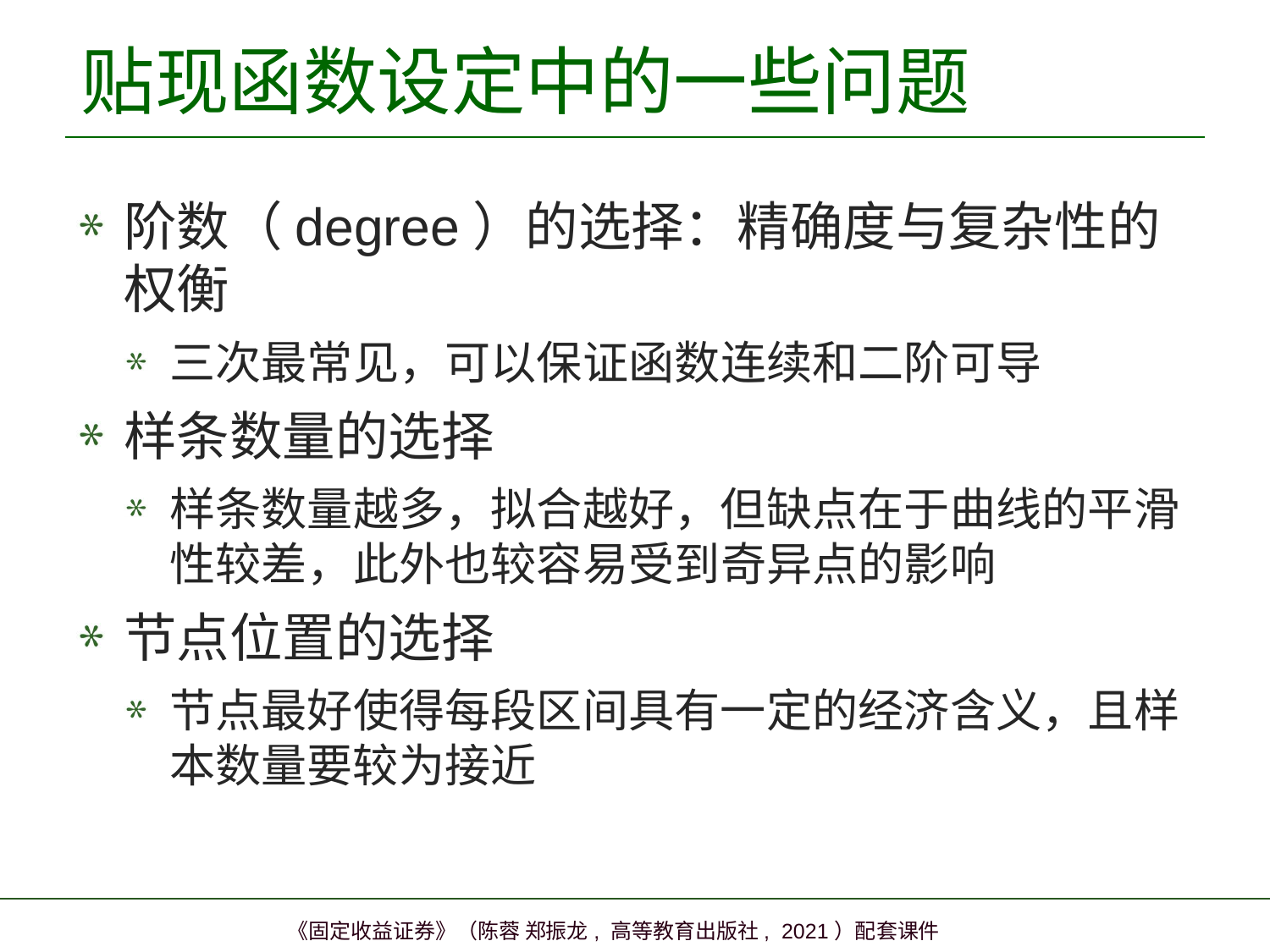

# 贴现函数设定中的一些问题
阶数（degree）的选择：精确度与复杂性的权衡
三次最常见，可以保证函数连续和二阶可导
样条数量的选择
样条数量越多，拟合越好，但缺点在于曲线的平滑性较差，此外也较容易受到奇异点的影响
节点位置的选择
节点最好使得每段区间具有一定的经济含义，且样本数量要较为接近